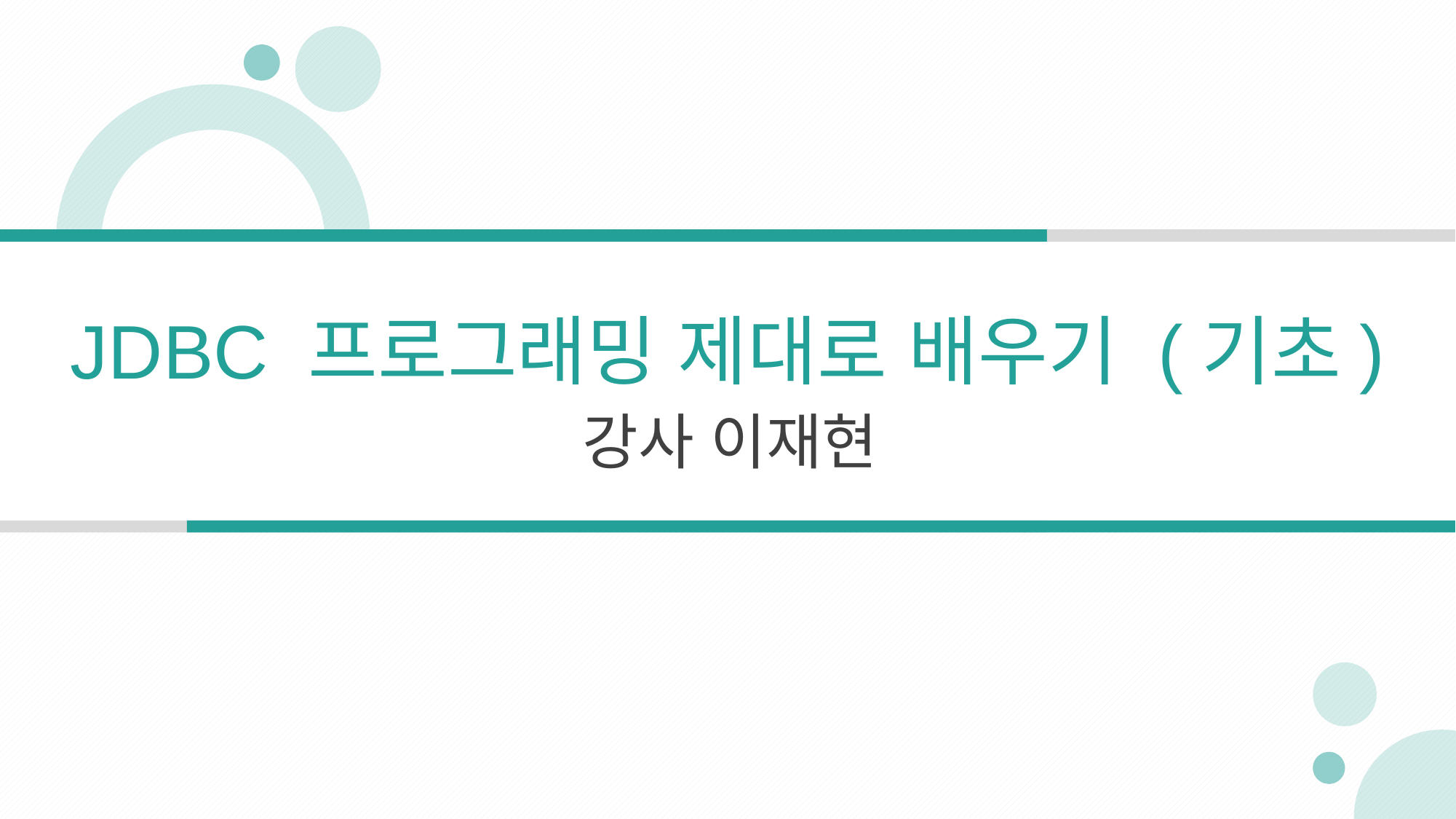

JDBC 프로그래밍 제대로 배우기 (기초)
강사 이재현